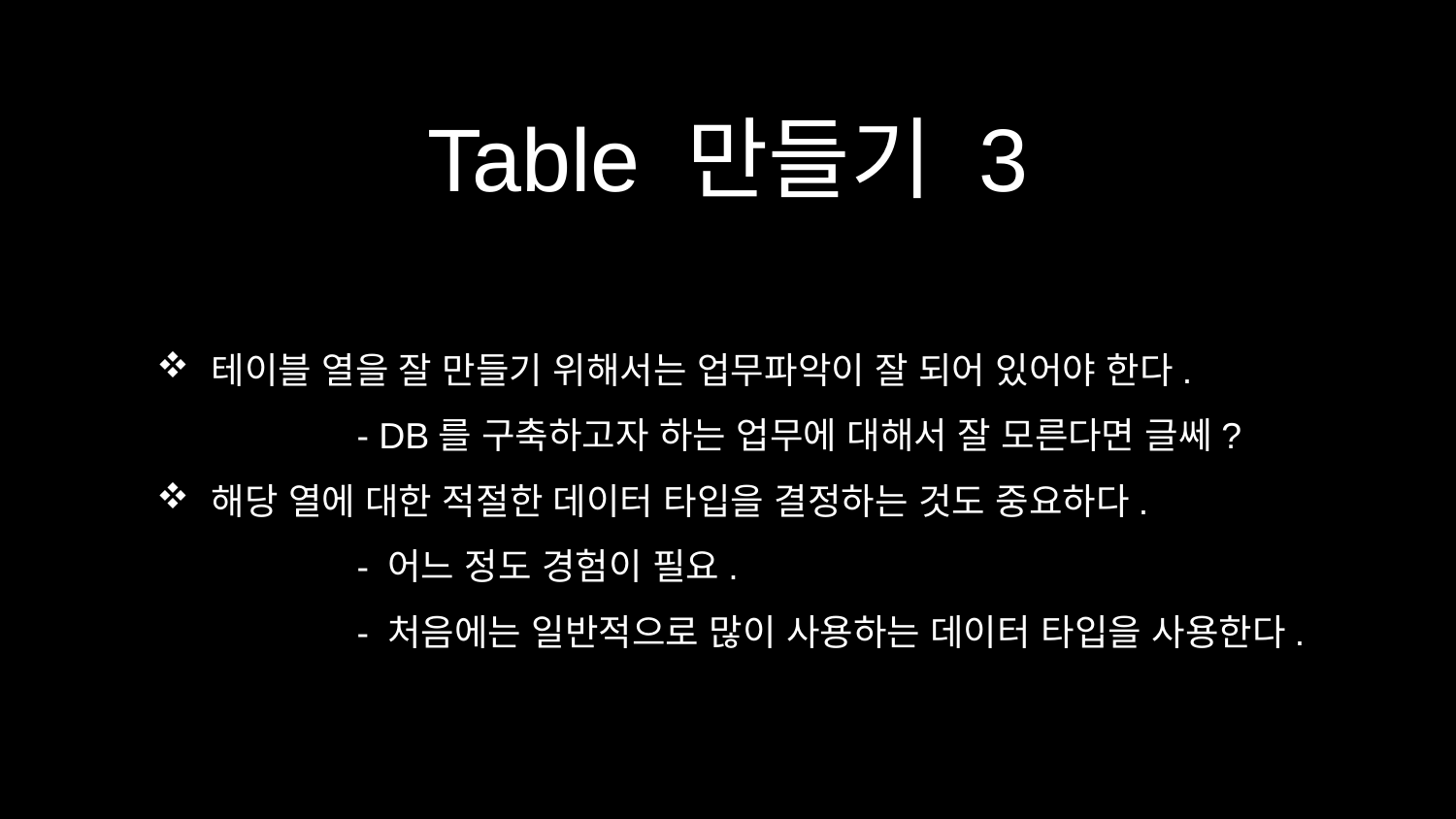

# Table 만들기 3
테이블 열을 잘 만들기 위해서는 업무파악이 잘 되어 있어야 한다.
	- DB를 구축하고자 하는 업무에 대해서 잘 모른다면 글쎄?
해당 열에 대한 적절한 데이터 타입을 결정하는 것도 중요하다.
	- 어느 정도 경험이 필요.
	- 처음에는 일반적으로 많이 사용하는 데이터 타입을 사용한다.